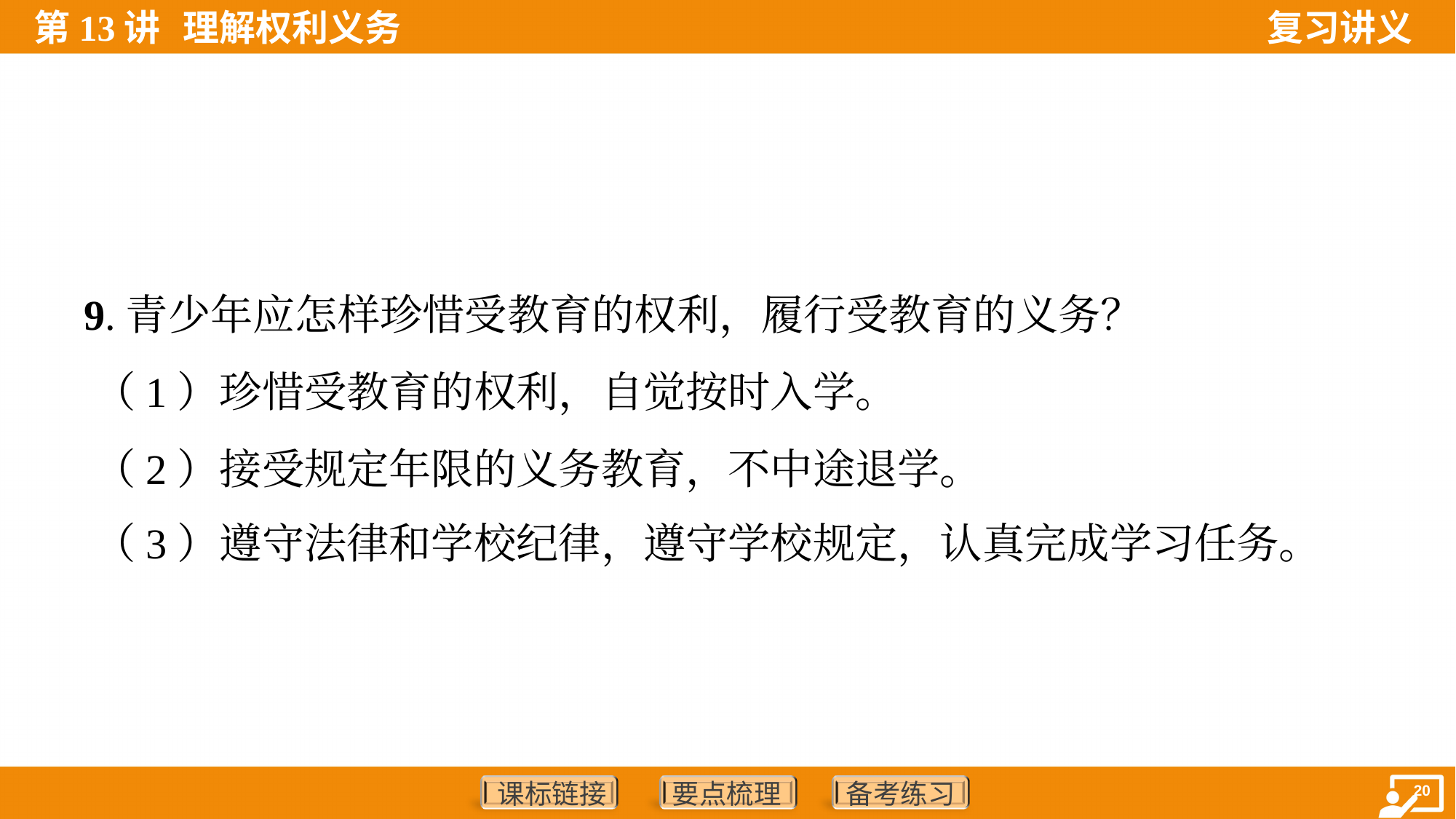

9.青少年应怎样珍惜受教育的权利，履行受教育的义务？
    （1）珍惜受教育的权利，自觉按时入学。
    （2）接受规定年限的义务教育，不中途退学。
    （3）遵守法律和学校纪律，遵守学校规定，认真完成学习任务。